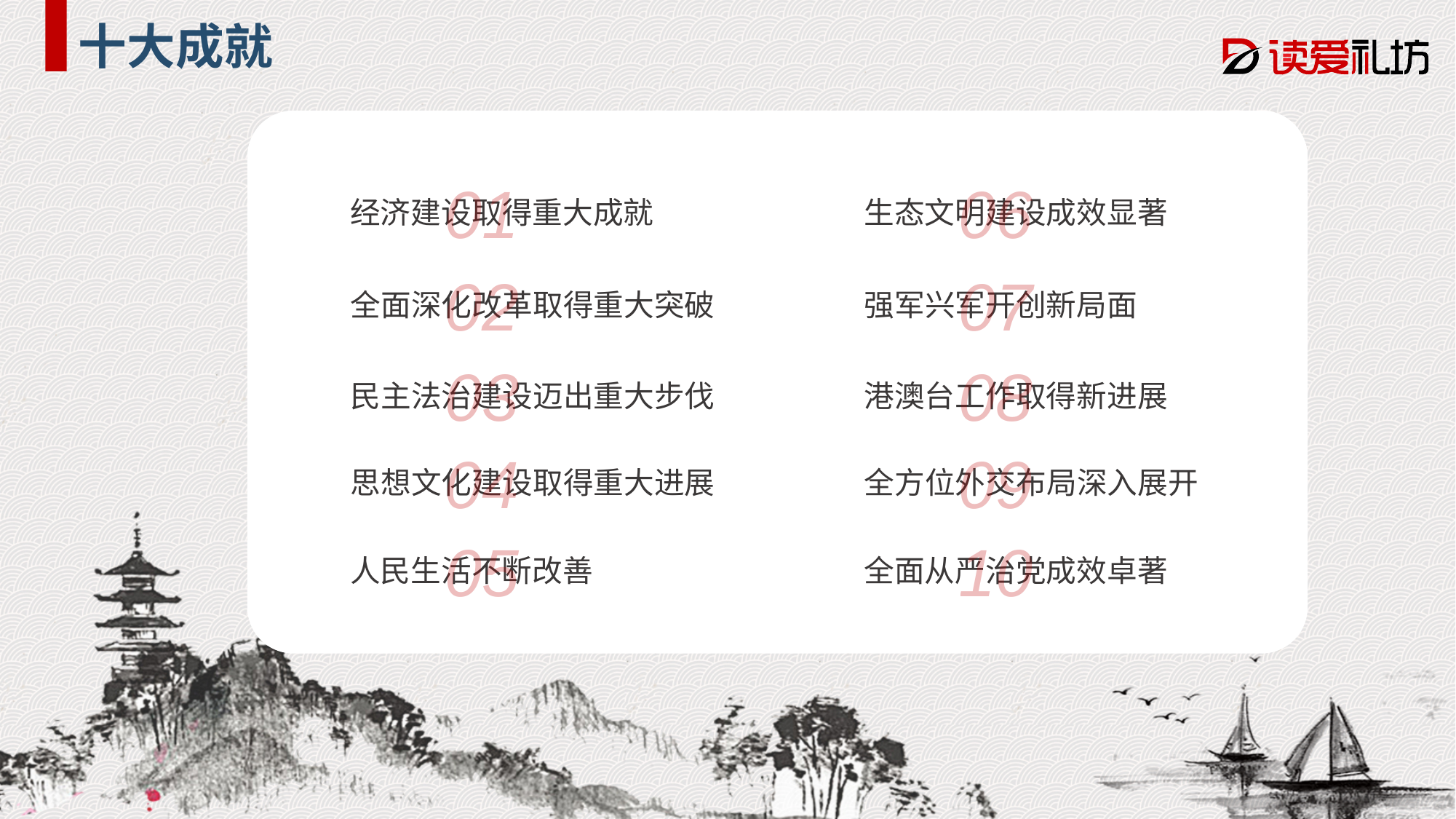

十大成就

01
06
经济建设取得重大成就
生态文明建设成效显著
02
07
全面深化改革取得重大突破
强军兴军开创新局面
03
08
民主法治建设迈出重大步伐
港澳台工作取得新进展
04
09
思想文化建设取得重大进展
全方位外交布局深入展开
05
10
人民生活不断改善
全面从严治党成效卓著